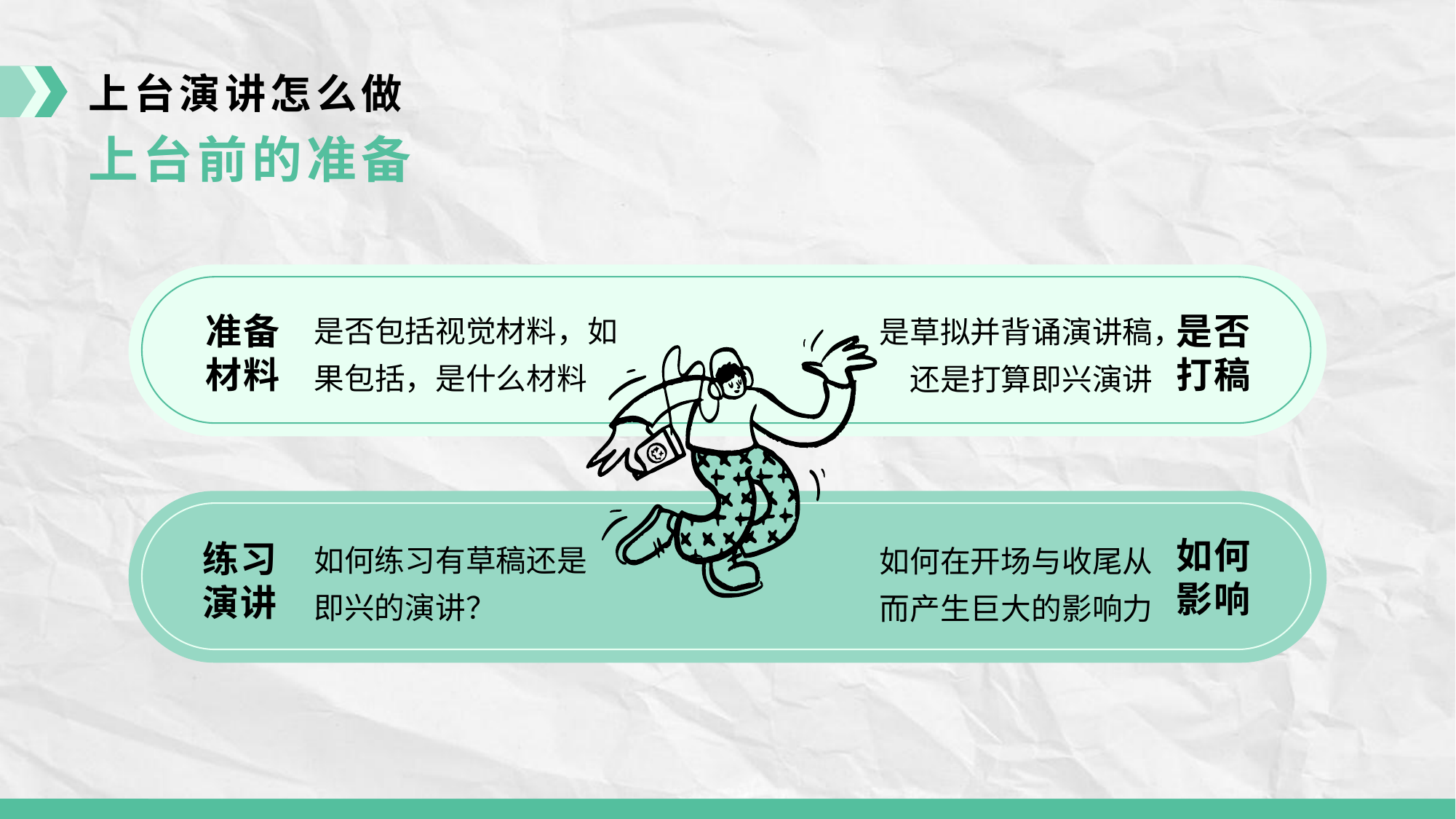

上台演讲怎么做

上台前的准备

是否包括视觉材料，如果包括，是什么材料
准备材料
是草拟并背诵演讲稿，还是打算即兴演讲
是否打稿

如何练习有草稿还是即兴的演讲？
练习演讲
如何在开场与收尾从而产生巨大的影响力
如何影响